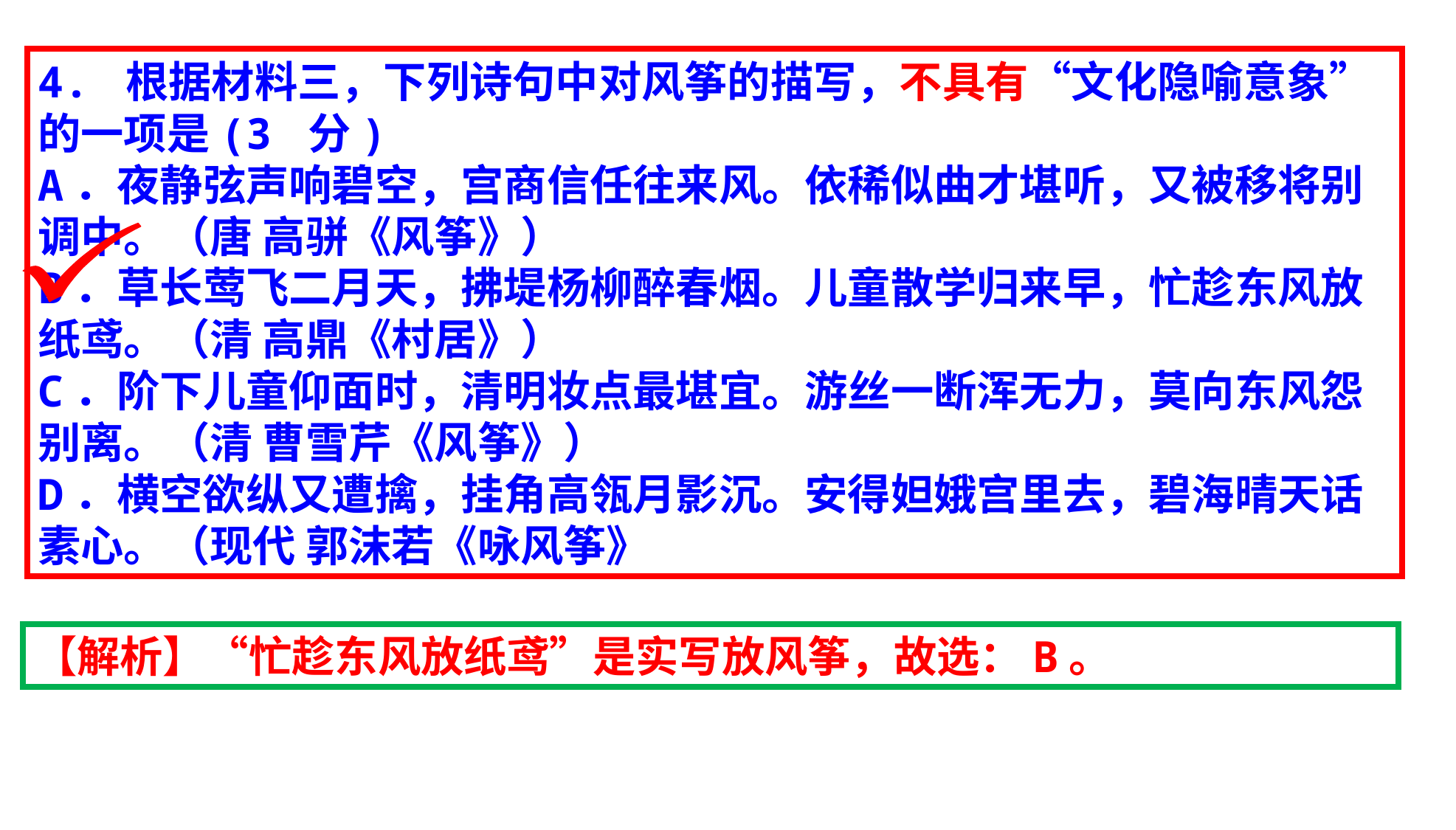

4. 根据材料三，下列诗句中对风筝的描写，不具有“文化隐喻意象”的一项是(3 分)
A．夜静弦声响碧空，宫商信任往来风。依稀似曲才堪听，又被移将别调中。（唐 高骈《风筝》）
B．草长莺飞二月天，拂堤杨柳醉春烟。儿童散学归来早，忙趁东风放纸鸢。（清 高鼎《村居》）
C．阶下儿童仰面时，清明妆点最堪宜。游丝一断浑无力，莫向东风怨别离。（清 曹雪芹《风筝》）
D．横空欲纵又遭擒，挂角高瓴月影沉。安得妲娥宫里去，碧海晴天话素心。（现代 郭沫若《咏风筝》

【解析】“忙趁东风放纸鸢”是实写放风筝，故选：B。